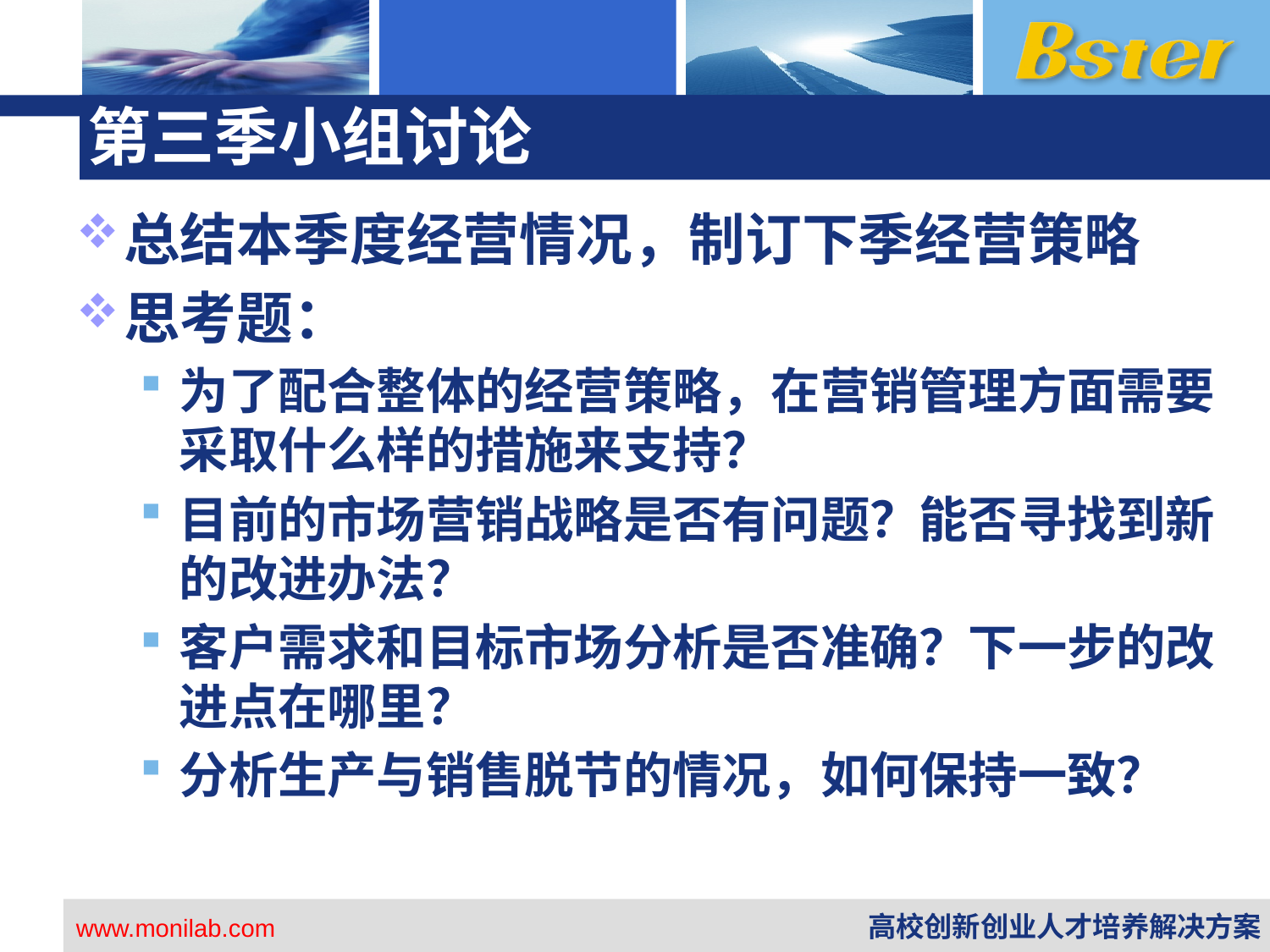

# 第三季小组讨论
总结本季度经营情况，制订下季经营策略
思考题：
为了配合整体的经营策略，在营销管理方面需要采取什么样的措施来支持？
目前的市场营销战略是否有问题？能否寻找到新的改进办法？
客户需求和目标市场分析是否准确？下一步的改进点在哪里？
分析生产与销售脱节的情况，如何保持一致？